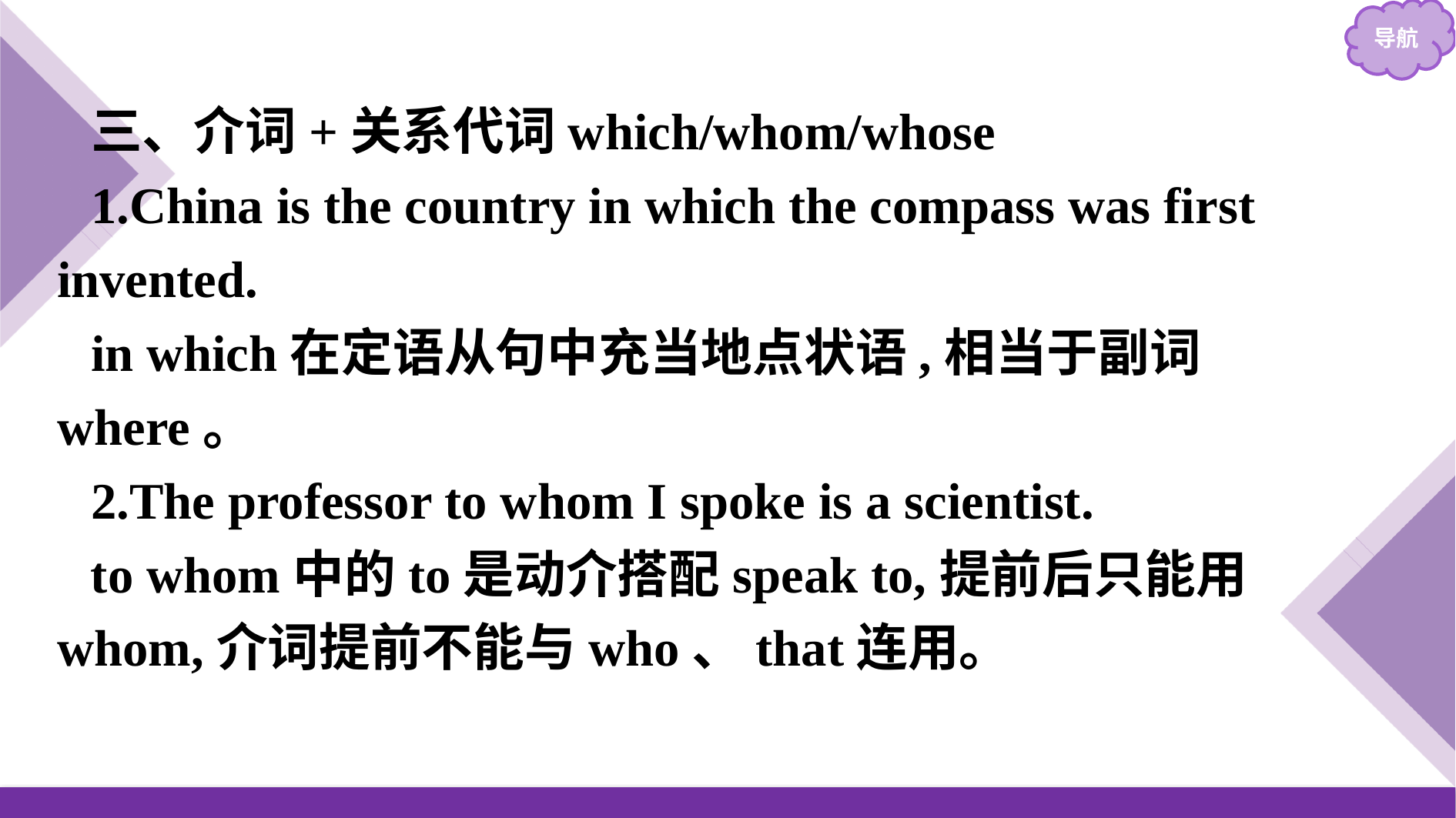

三、介词+关系代词which/whom/whose
1.China is the country in which the compass was first invented.
in which在定语从句中充当地点状语,相当于副词where。
2.The professor to whom I spoke is a scientist.
to whom中的to是动介搭配speak to,提前后只能用whom,介词提前不能与who、that连用。